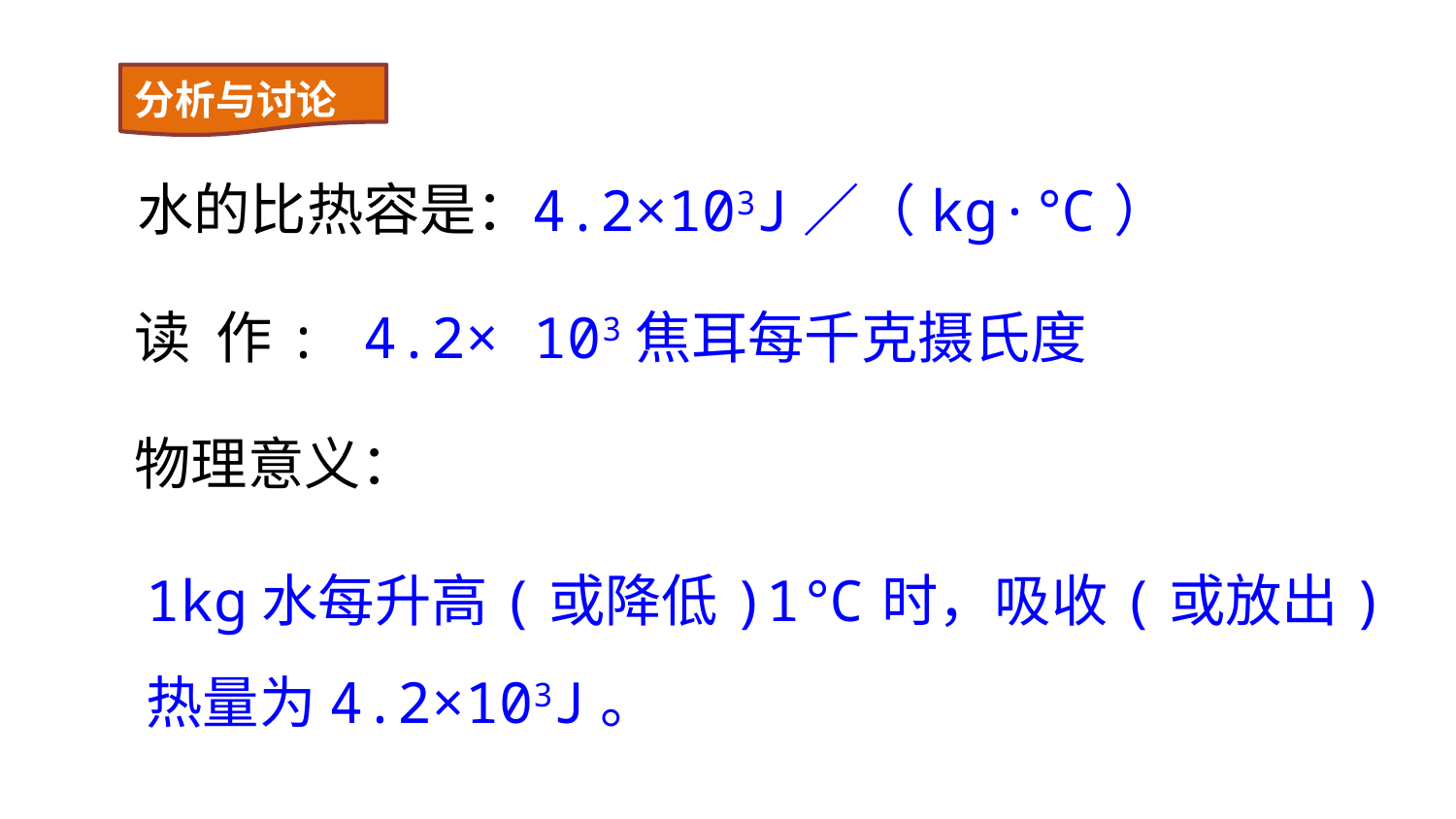

分析与讨论
4.2×103J／（kg·℃）
水的比热容是：
读  作:
4.2× 103焦耳每千克摄氏度
物理意义：
1kg水每升高(或降低)1℃时，吸收(或放出)热量为4.2×103J。